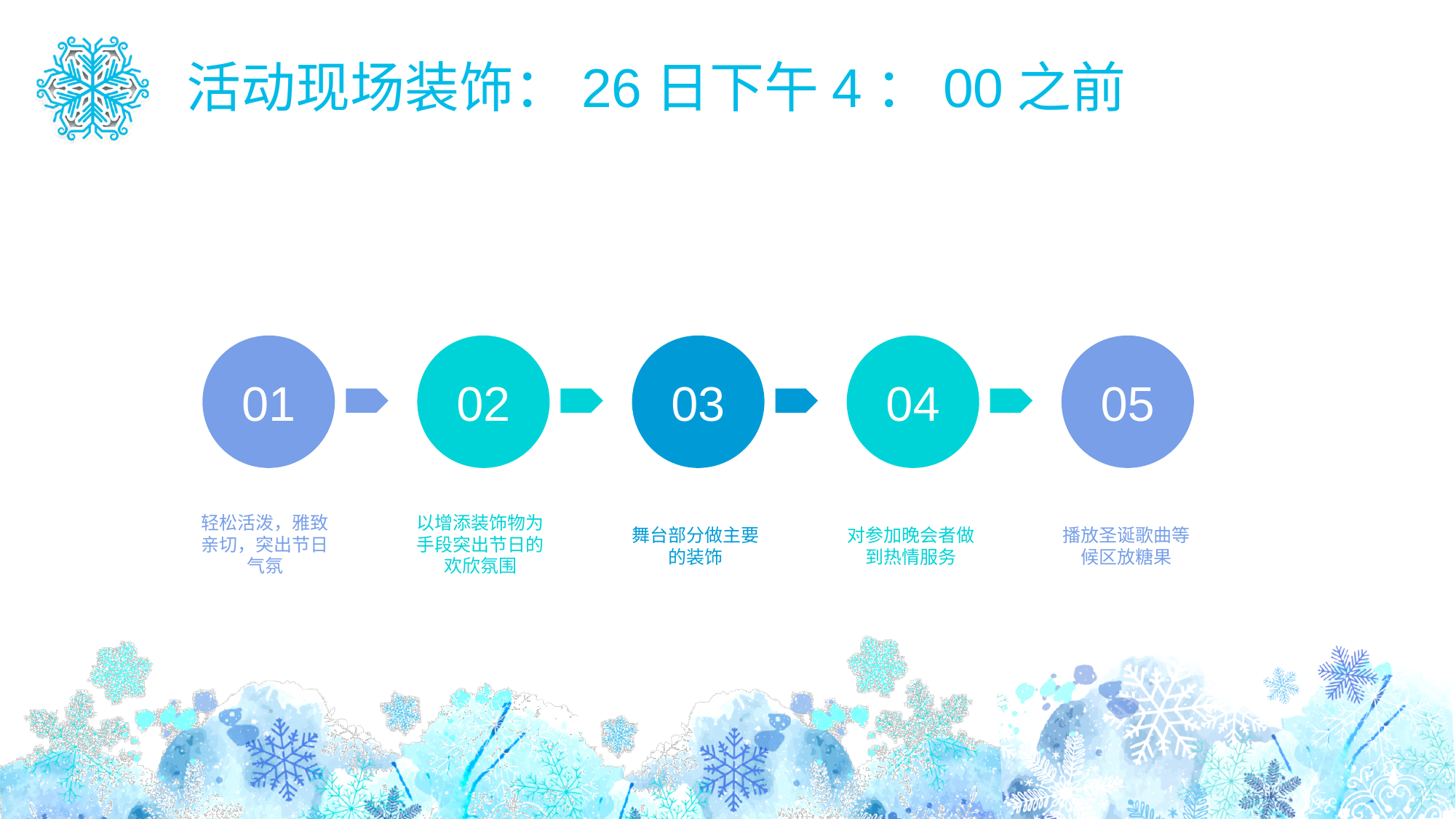

活动现场装饰：26日下午4：00之前

01

02

03

04

05
轻松活泼，雅致亲切，突出节日气氛
以增添装饰物为手段突出节日的欢欣氛围
舞台部分做主要的装饰
对参加晚会者做到热情服务
播放圣诞歌曲等候区放糖果